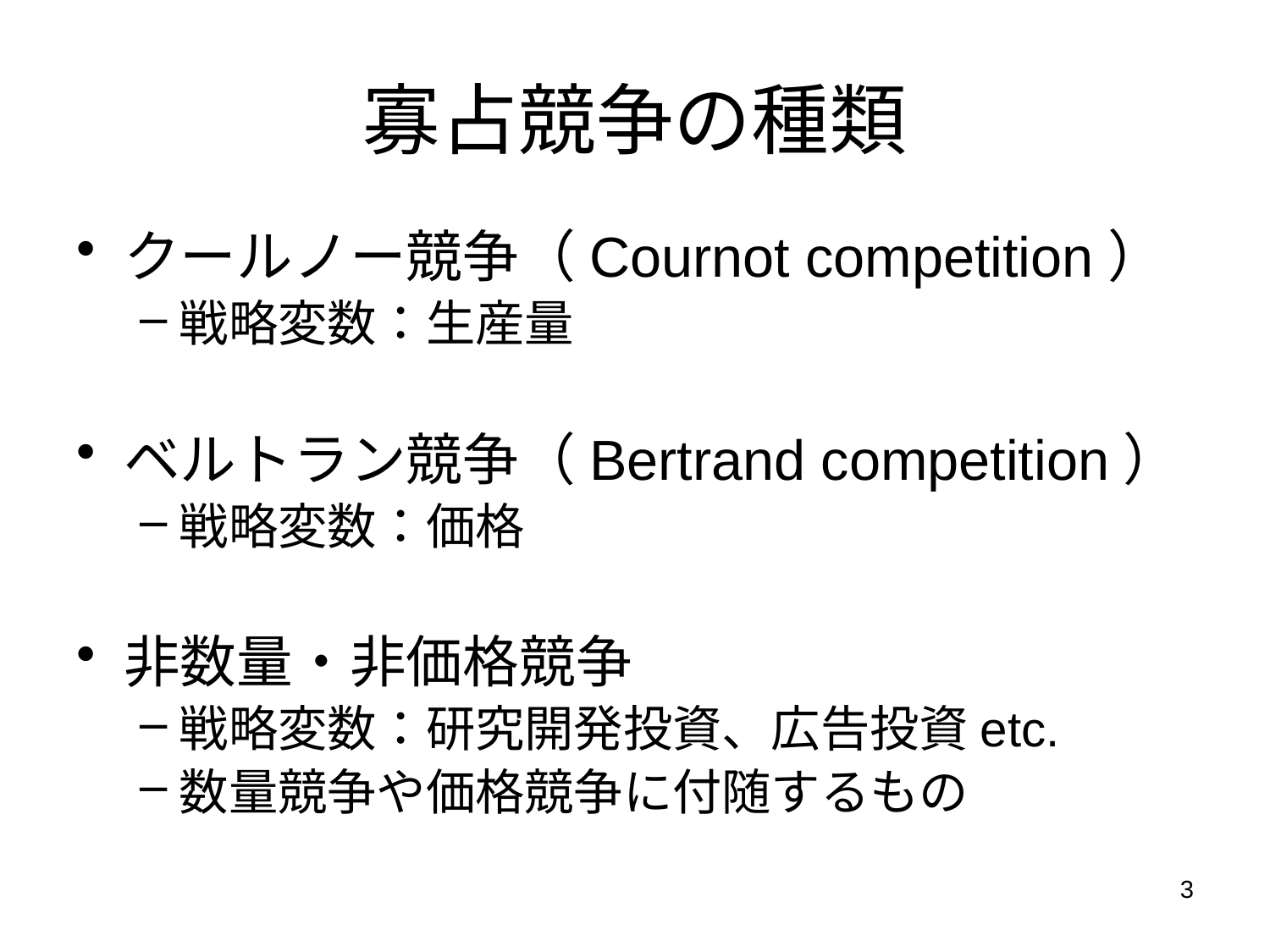

# 寡占競争の種類
クールノー競争（Cournot competition）
戦略変数：生産量

ベルトラン競争（Bertrand competition）
戦略変数：価格

非数量・非価格競争
戦略変数：研究開発投資、広告投資etc.
数量競争や価格競争に付随するもの

3